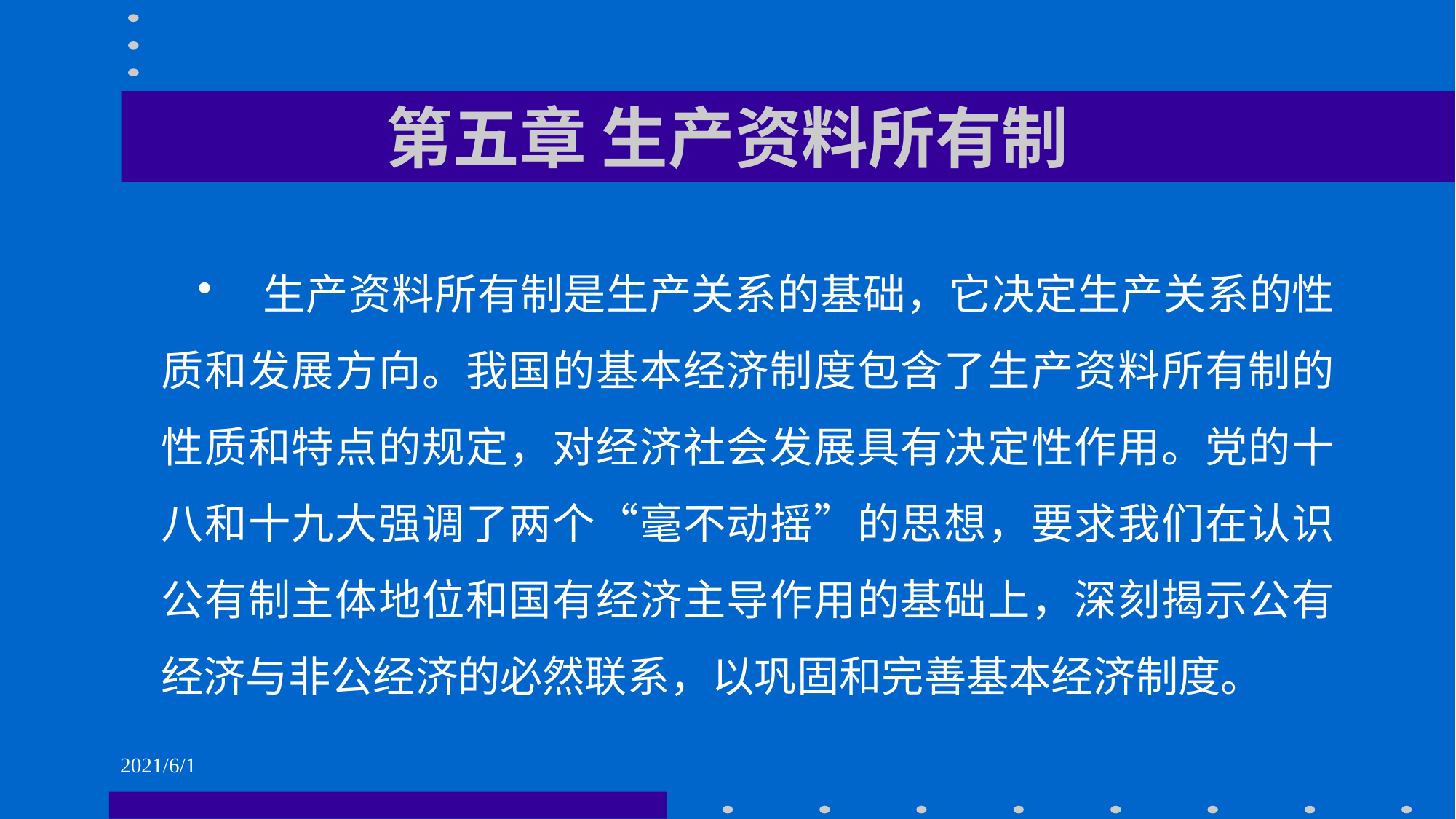

# 第五章 生产资料所有制
    生产资料所有制是生产关系的基础，它决定生产关系的性质和发展方向。我国的基本经济制度包含了生产资料所有制的性质和特点的规定，对经济社会发展具有决定性作用。党的十八和十九大强调了两个“毫不动摇”的思想，要求我们在认识公有制主体地位和国有经济主导作用的基础上，深刻揭示公有经济与非公经济的必然联系，以巩固和完善基本经济制度。

2021/6/1